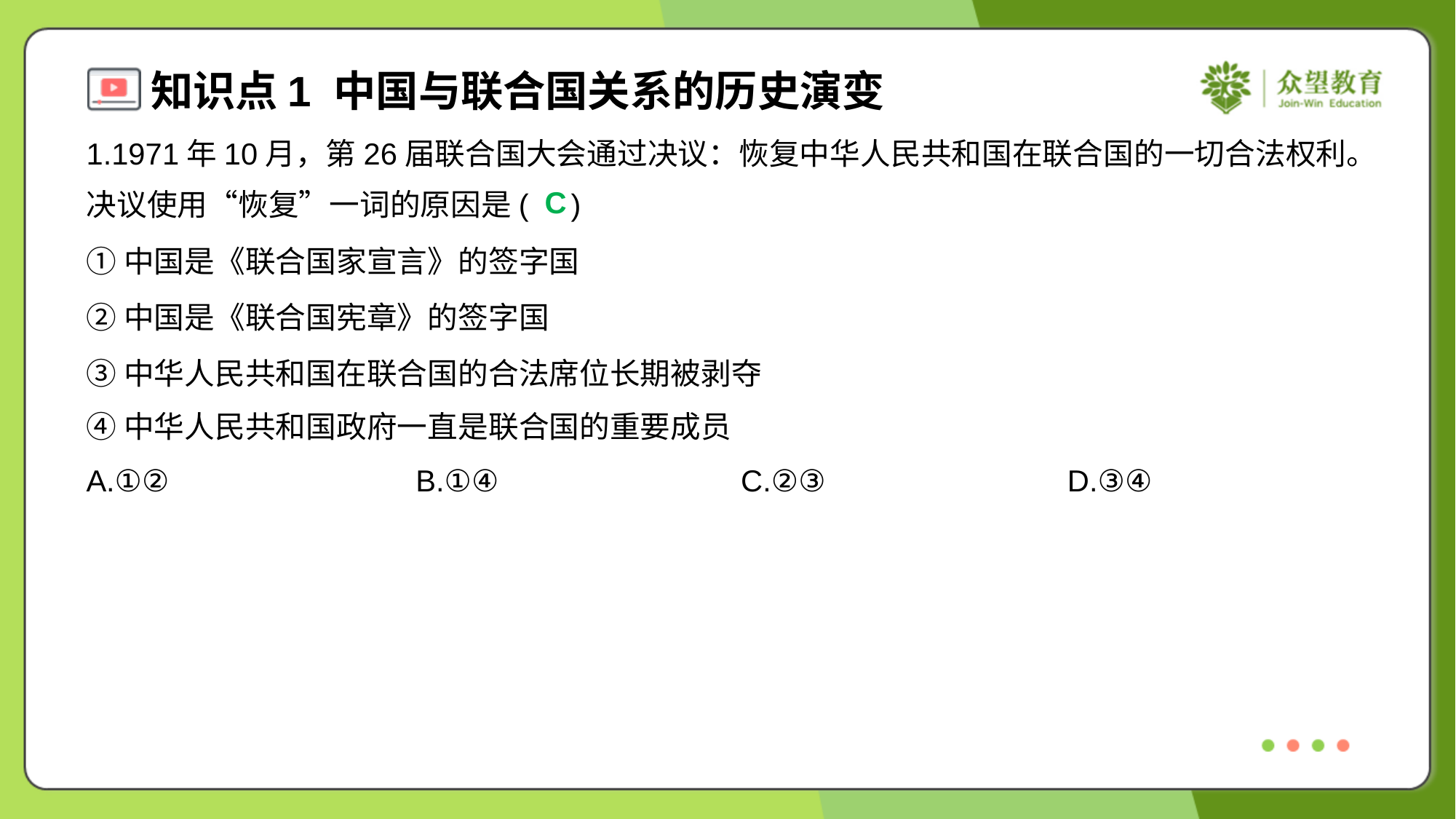

1.1971年10月，第26届联合国大会通过决议：恢复中华人民共和国在联合国的一切合法权利。
决议使用“恢复”一词的原因是(     )
C
①中国是《联合国家宣言》的签字国
②中国是《联合国宪章》的签字国
③中华人民共和国在联合国的合法席位长期被剥夺
④中华人民共和国政府一直是联合国的重要成员
A.①②	B.①④	C.②③	D.③④